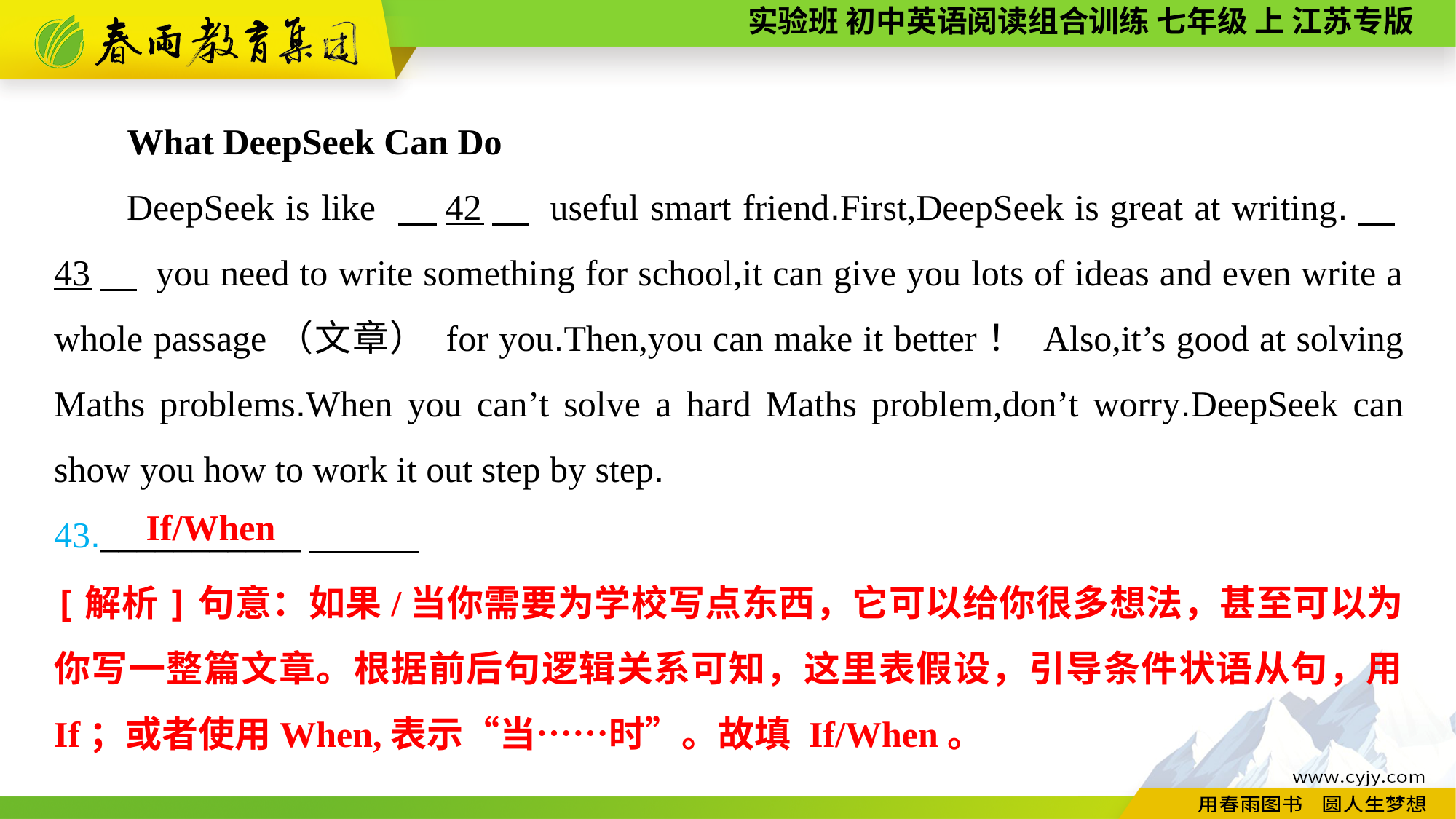

What DeepSeek Can Do
DeepSeek is like 　42　 useful smart friend.First,DeepSeek is great at writing.　43　 you need to write something for school,it can give you lots of ideas and even write a whole passage（文章） for you.Then,you can make it better！ Also,it’s good at solving Maths problems.When you can’t solve a hard Maths problem,don’t worry.DeepSeek can show you how to work it out step by step.
43.___________
If/When
[解析]句意：如果/当你需要为学校写点东西，它可以给你很多想法，甚至可以为你写一整篇文章。根据前后句逻辑关系可知，这里表假设，引导条件状语从句，用 If；或者使用When,表示“当……时”。故填 If/When。